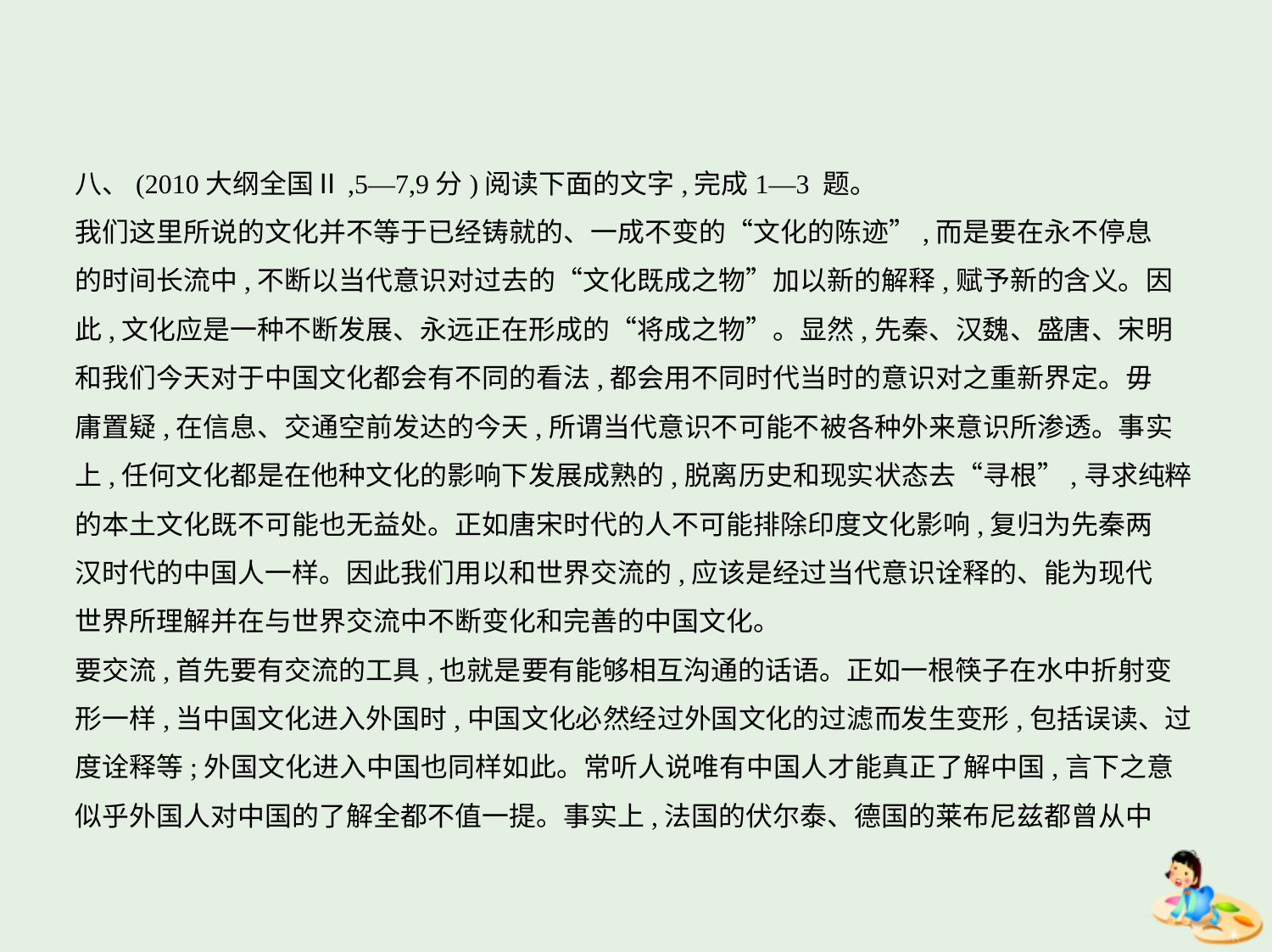

八、(2010大纲全国Ⅱ,5—7,9分)阅读下面的文字,完成1—3 题。
我们这里所说的文化并不等于已经铸就的、一成不变的“文化的陈迹”,而是要在永不停息
的时间长流中,不断以当代意识对过去的“文化既成之物”加以新的解释,赋予新的含义。因
此,文化应是一种不断发展、永远正在形成的“将成之物”。显然,先秦、汉魏、盛唐、宋明
和我们今天对于中国文化都会有不同的看法,都会用不同时代当时的意识对之重新界定。毋
庸置疑,在信息、交通空前发达的今天,所谓当代意识不可能不被各种外来意识所渗透。事实
上,任何文化都是在他种文化的影响下发展成熟的,脱离历史和现实状态去“寻根”,寻求纯粹
的本土文化既不可能也无益处。正如唐宋时代的人不可能排除印度文化影响,复归为先秦两
汉时代的中国人一样。因此我们用以和世界交流的,应该是经过当代意识诠释的、能为现代
世界所理解并在与世界交流中不断变化和完善的中国文化。
要交流,首先要有交流的工具,也就是要有能够相互沟通的话语。正如一根筷子在水中折射变
形一样,当中国文化进入外国时,中国文化必然经过外国文化的过滤而发生变形,包括误读、过
度诠释等;外国文化进入中国也同样如此。常听人说唯有中国人才能真正了解中国,言下之意
似乎外国人对中国的了解全都不值一提。事实上,法国的伏尔泰、德国的莱布尼兹都曾从中